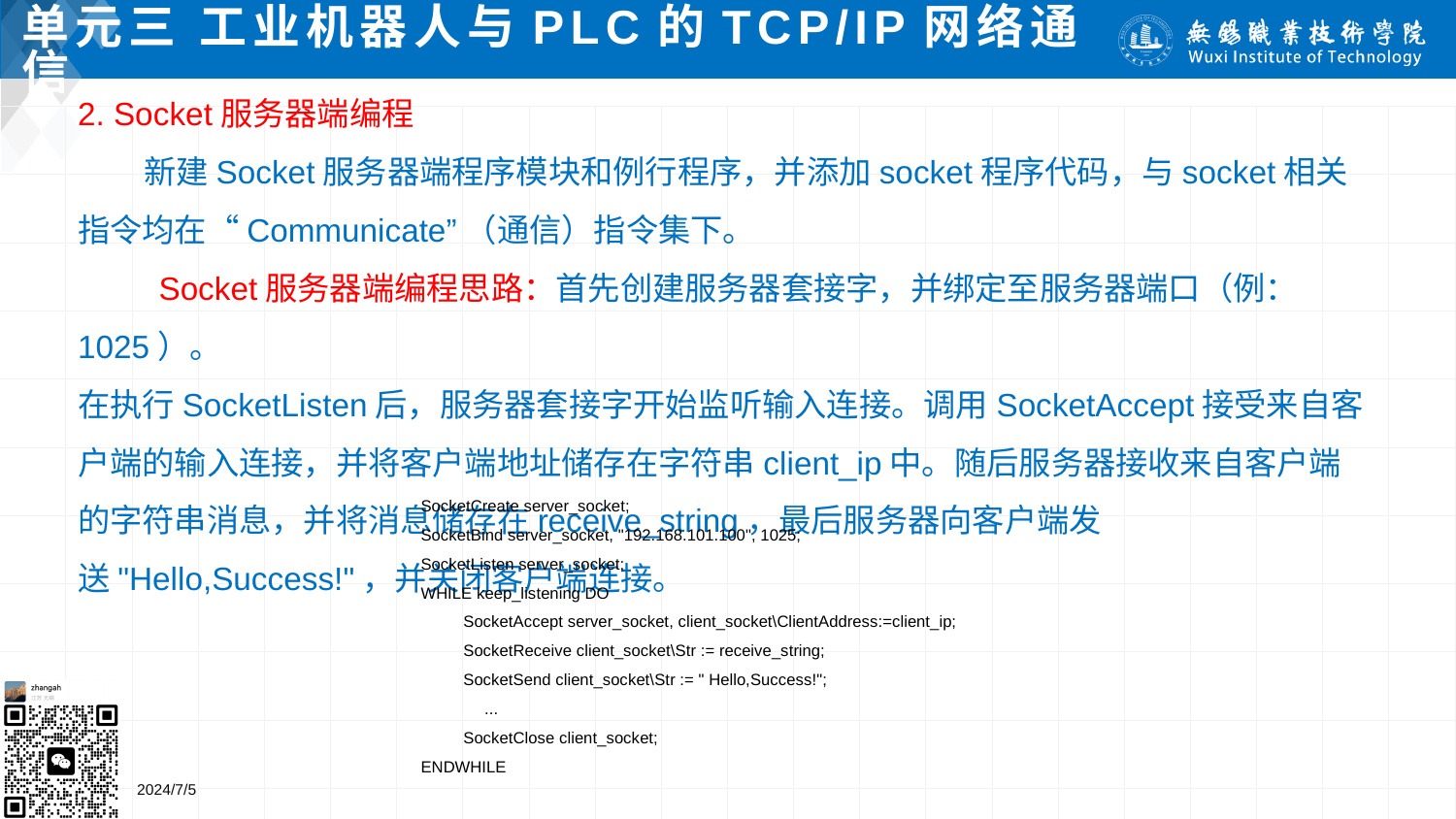

# 单元三 工业机器人与PLC的TCP/IP网络通信
2. Socket服务器端编程
        新建Socket服务器端程序模块和例行程序，并添加socket程序代码，与socket相关指令均在“Communicate”（通信）指令集下。
         Socket服务器端编程思路：首先创建服务器套接字，并绑定至服务器端口（例：1025）。
在执行SocketListen后，服务器套接字开始监听输入连接。调用SocketAccept接受来自客户端的输入连接，并将客户端地址储存在字符串client_ip中。随后服务器接收来自客户端的字符串消息，并将消息储存在receive_string，最后服务器向客户端发送"Hello,Success!"，并关闭客户端连接。
SocketCreate server_socket;
SocketBind server_socket, "192.168.101.100", 1025;
SocketListen server_socket;
WHILE keep_listening DO
SocketAccept server_socket, client_socket\ClientAddress:=client_ip;
SocketReceive client_socket\Str := receive_string;
SocketSend client_socket\Str := " Hello,Success!";
...
SocketClose client_socket;
ENDWHILE
2024/7/5